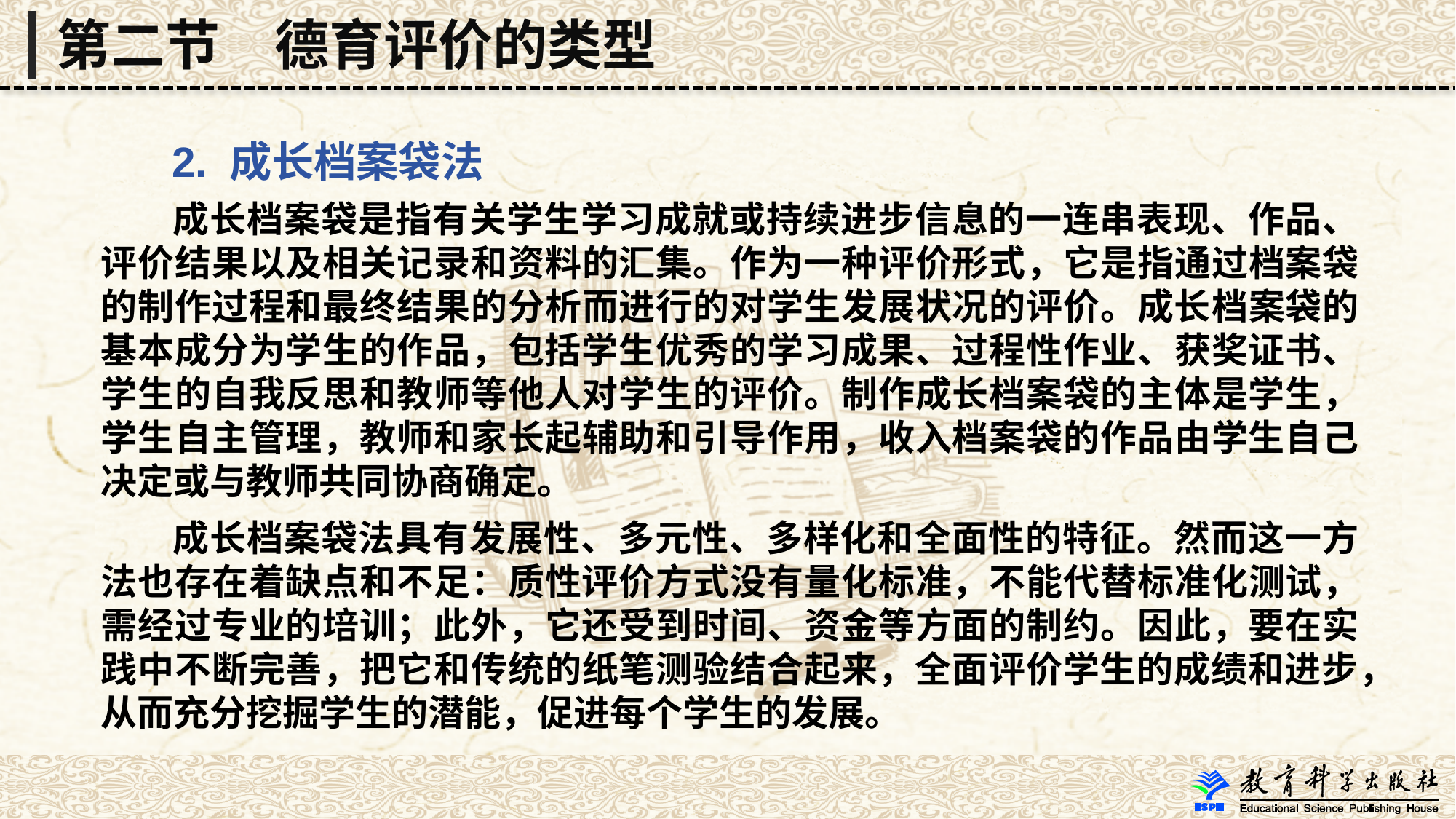

第二节　德育评价的类型
      2. 成长档案袋法

       成长档案袋是指有关学生学习成就或持续进步信息的一连串表现、作品、评价结果以及相关记录和资料的汇集。作为一种评价形式，它是指通过档案袋的制作过程和最终结果的分析而进行的对学生发展状况的评价。成长档案袋的基本成分为学生的作品，包括学生优秀的学习成果、过程性作业、获奖证书、学生的自我反思和教师等他人对学生的评价。制作成长档案袋的主体是学生，学生自主管理，教师和家长起辅助和引导作用，收入档案袋的作品由学生自己决定或与教师共同协商确定。

       成长档案袋法具有发展性、多元性、多样化和全面性的特征。然而这一方法也存在着缺点和不足：质性评价方式没有量化标准，不能代替标准化测试，需经过专业的培训；此外，它还受到时间、资金等方面的制约。因此，要在实践中不断完善，把它和传统的纸笔测验结合起来，全面评价学生的成绩和进步，从而充分挖掘学生的潜能，促进每个学生的发展。